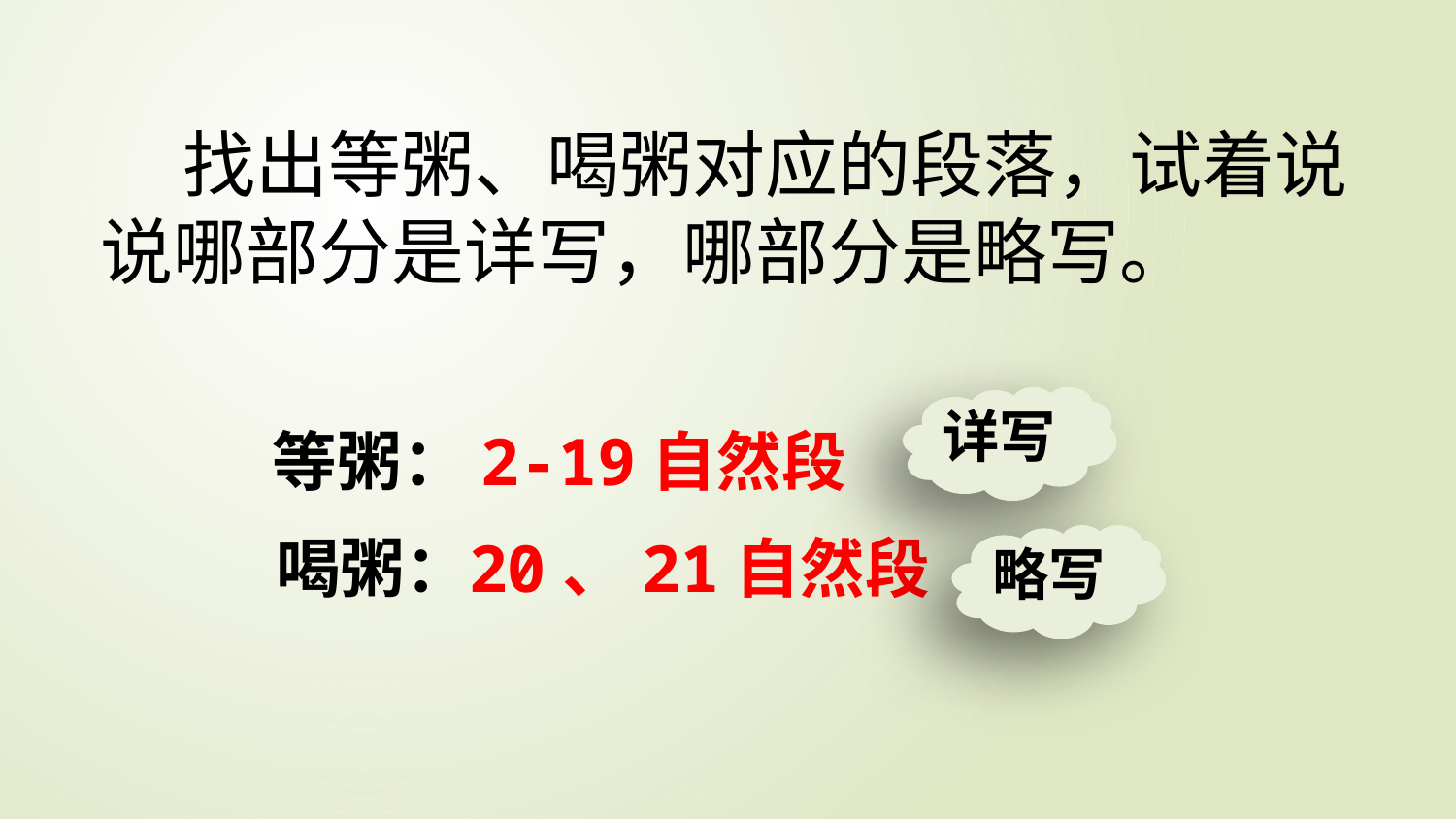

找出等粥、喝粥对应的段落，试着说说哪部分是详写，哪部分是略写。

详写
等粥：
2-19自然段
喝粥：
20、21自然段

略写